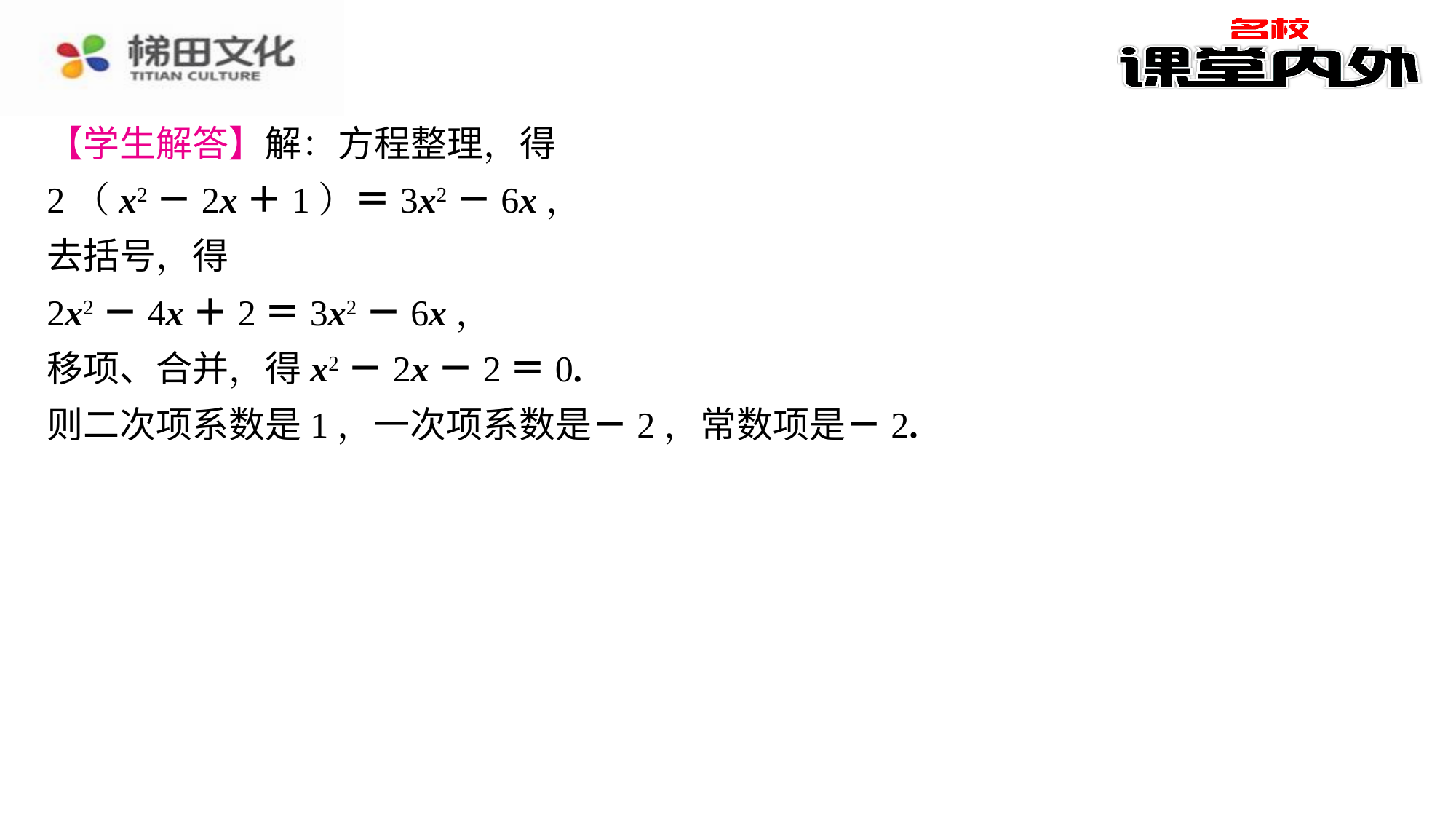

【学生解答】解：方程整理，得
2（x2－2x＋1）＝3x2－6x，
去括号，得
2x2－4x＋2＝3x2－6x，
移项、合并，得x2－2x－2＝0.
则二次项系数是1，一次项系数是－2，常数项是－2.